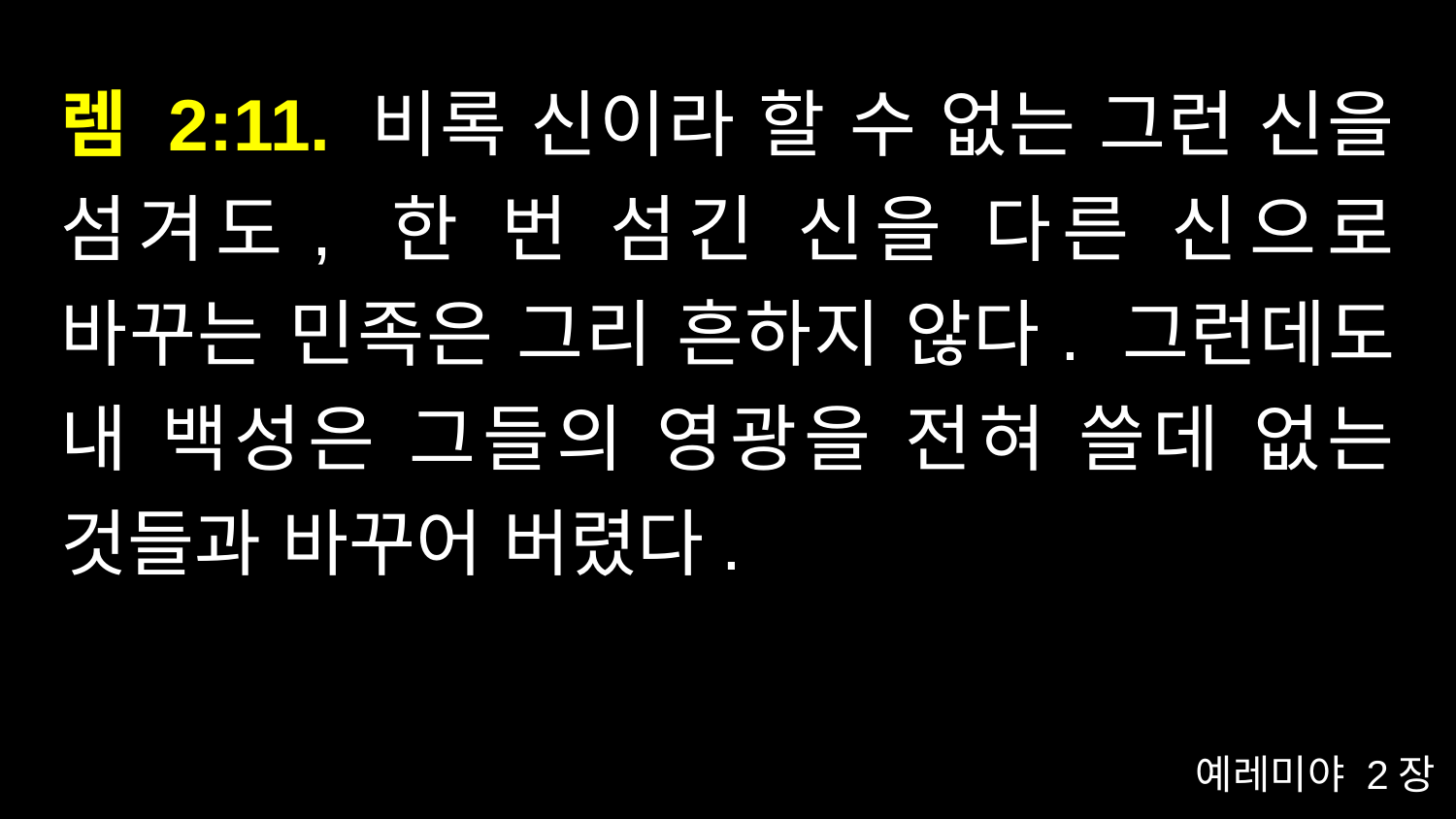

# 렘 2:11. 비록 신이라 할 수 없는 그런 신을 섬겨도, 한 번 섬긴 신을 다른 신으로 바꾸는 민족은 그리 흔하지 않다. 그런데도 내 백성은 그들의 영광을 전혀 쓸데 없는 것들과 바꾸어 버렸다.
예레미야 2장